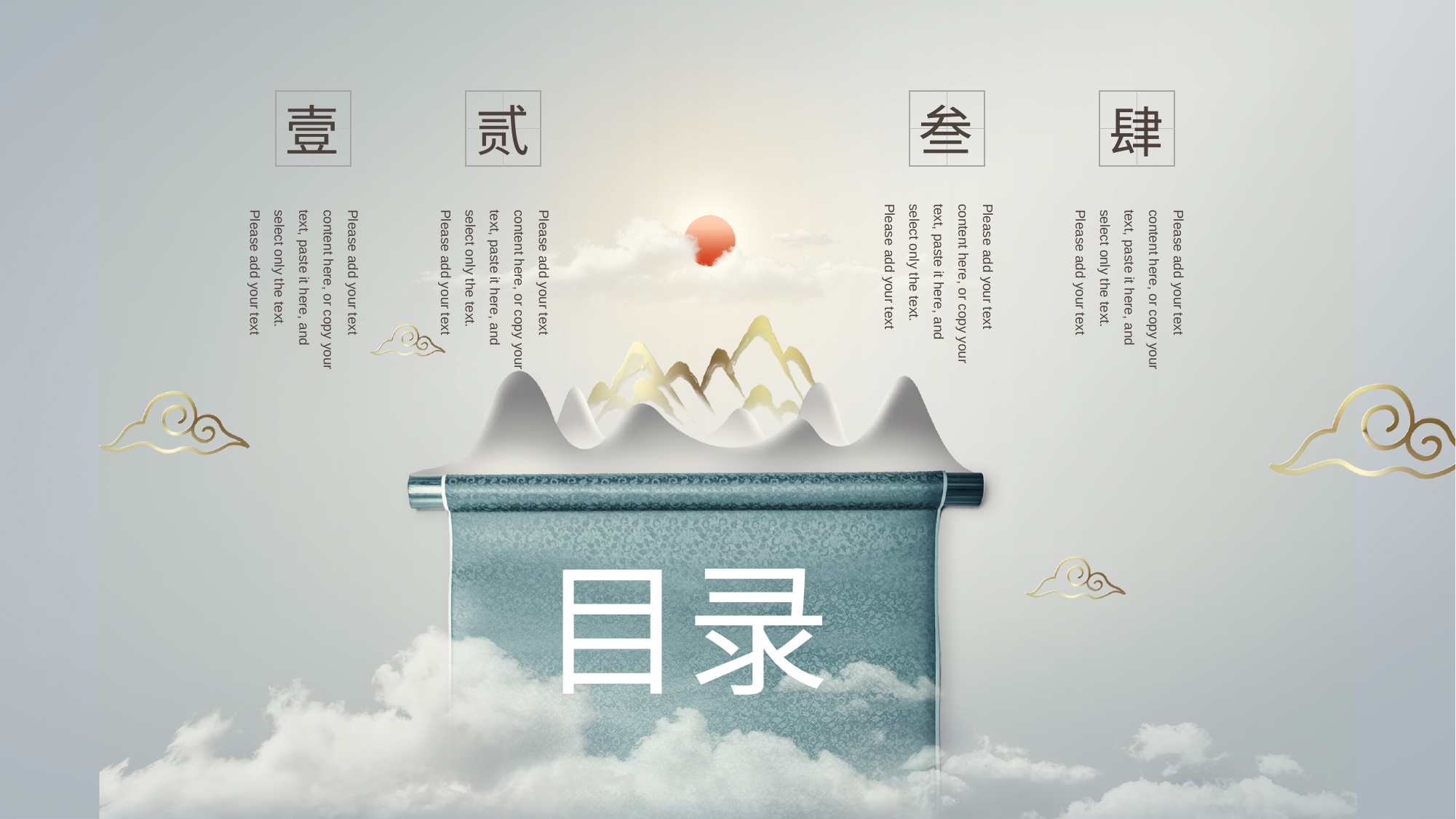

壹

贰

叁

肆
Please add your text content here, or copy your text, paste it here, and select only the text. Please add your text
Please add your text content here, or copy your text, paste it here, and select only the text. Please add your text
Please add your text content here, or copy your text, paste it here, and select only the text. Please add your text
Please add your text content here, or copy your text, paste it here, and select only the text. Please add your text
目录